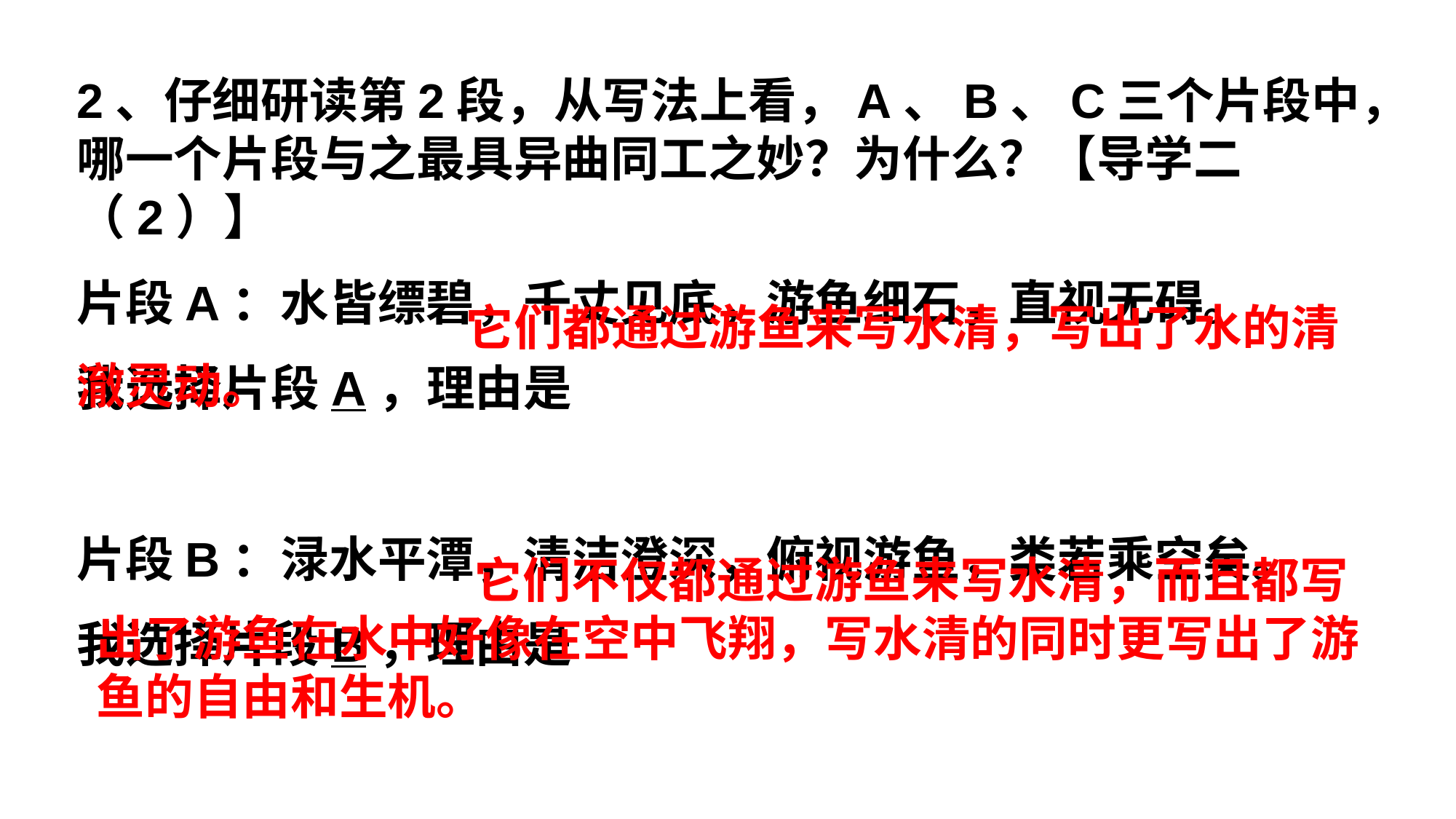

2、仔细研读第2段，从写法上看，A、B、C三个片段中，哪一个片段与之最具异曲同工之妙？为什么？【导学二（2）】
片段A：水皆缥碧，千丈见底，游鱼细石，直视无碍。
我选择片段A，理由是

片段B：渌水平潭，清洁澄深，俯视游鱼，类若乘空矣。
我选择片段B，理由是

                                  它们都通过游鱼来写水清，写出了水的清澈灵动。
                                 它们不仅都通过游鱼来写水清，而且都写出了游鱼在水中好像在空中飞翔，写水清的同时更写出了游鱼的自由和生机。